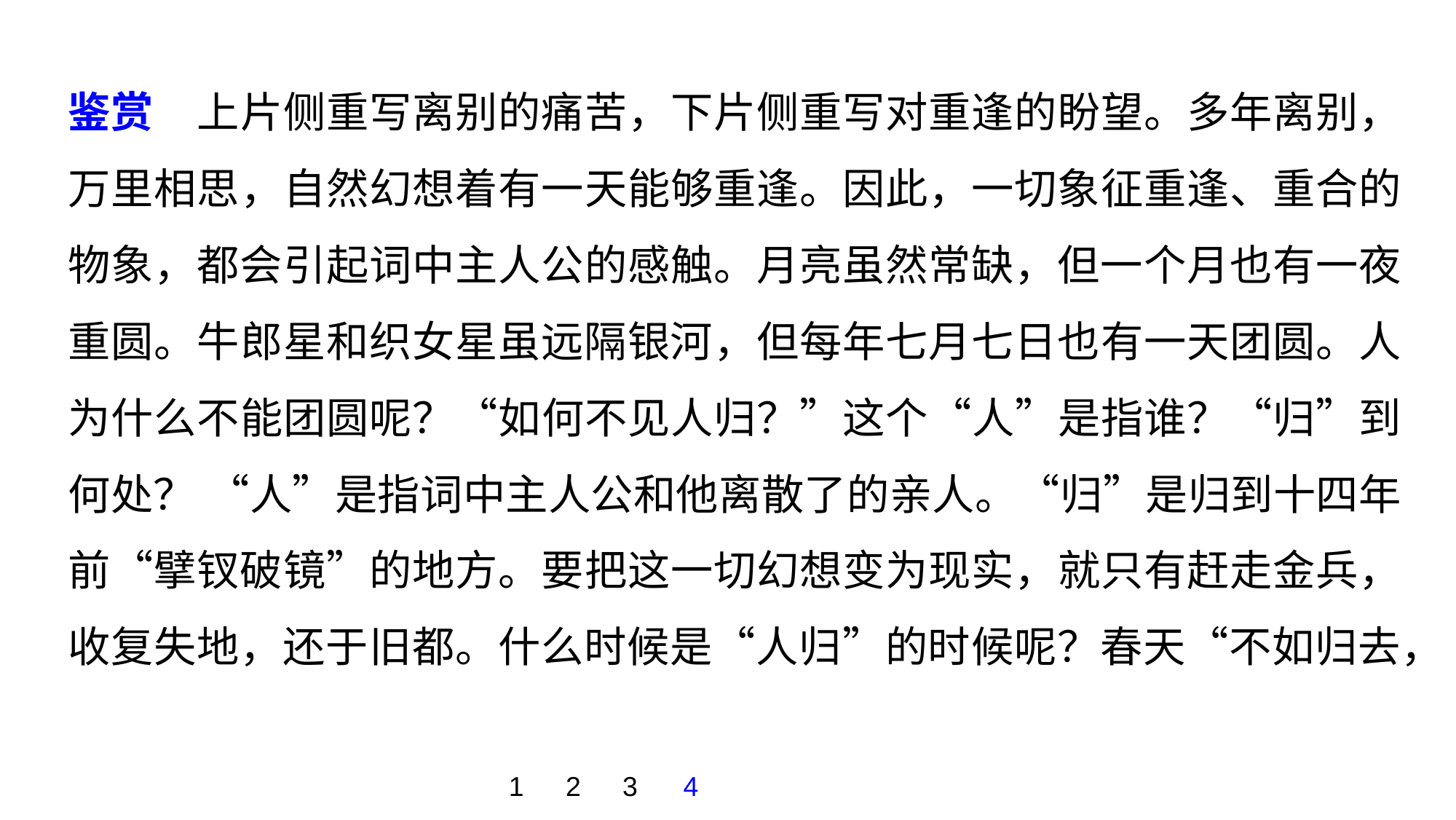

鉴赏　上片侧重写离别的痛苦，下片侧重写对重逢的盼望。多年离别，万里相思，自然幻想着有一天能够重逢。因此，一切象征重逢、重合的物象，都会引起词中主人公的感触。月亮虽然常缺，但一个月也有一夜重圆。牛郎星和织女星虽远隔银河，但每年七月七日也有一天团圆。人为什么不能团圆呢？“如何不见人归？”这个“人”是指谁？“归”到何处？ “人”是指词中主人公和他离散了的亲人。“归”是归到十四年前“擘钗破镜”的地方。要把这一切幻想变为现实，就只有赶走金兵，收复失地，还于旧都。什么时候是“人归”的时候呢？春天“不如归去，
1
2
3
4